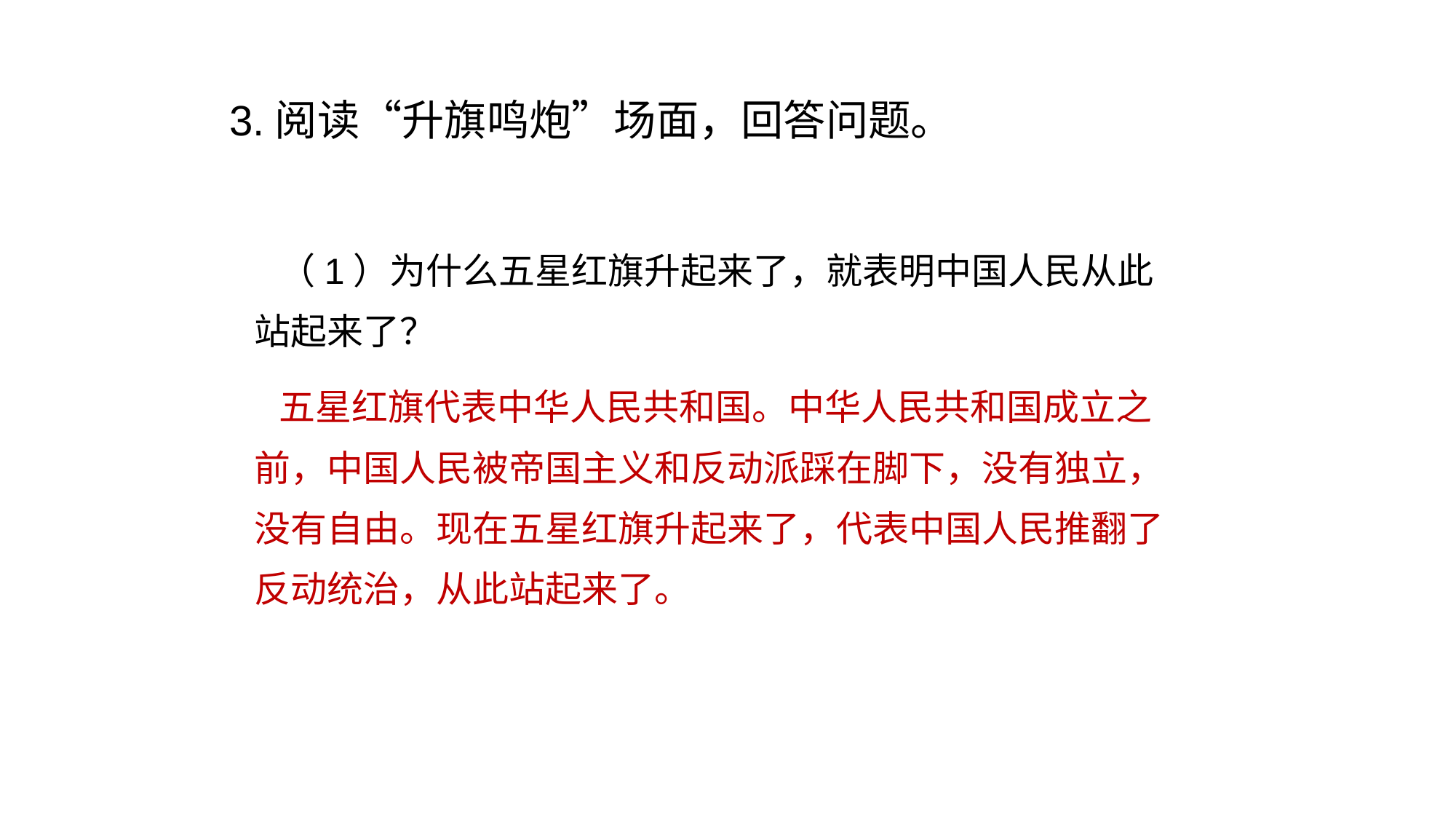

3.阅读“升旗鸣炮”场面，回答问题。
  （1）为什么五星红旗升起来了，就表明中国人民从此站起来了？
  五星红旗代表中华人民共和国。中华人民共和国成立之前，中国人民被帝国主义和反动派踩在脚下，没有独立，没有自由。现在五星红旗升起来了，代表中国人民推翻了反动统治，从此站起来了。